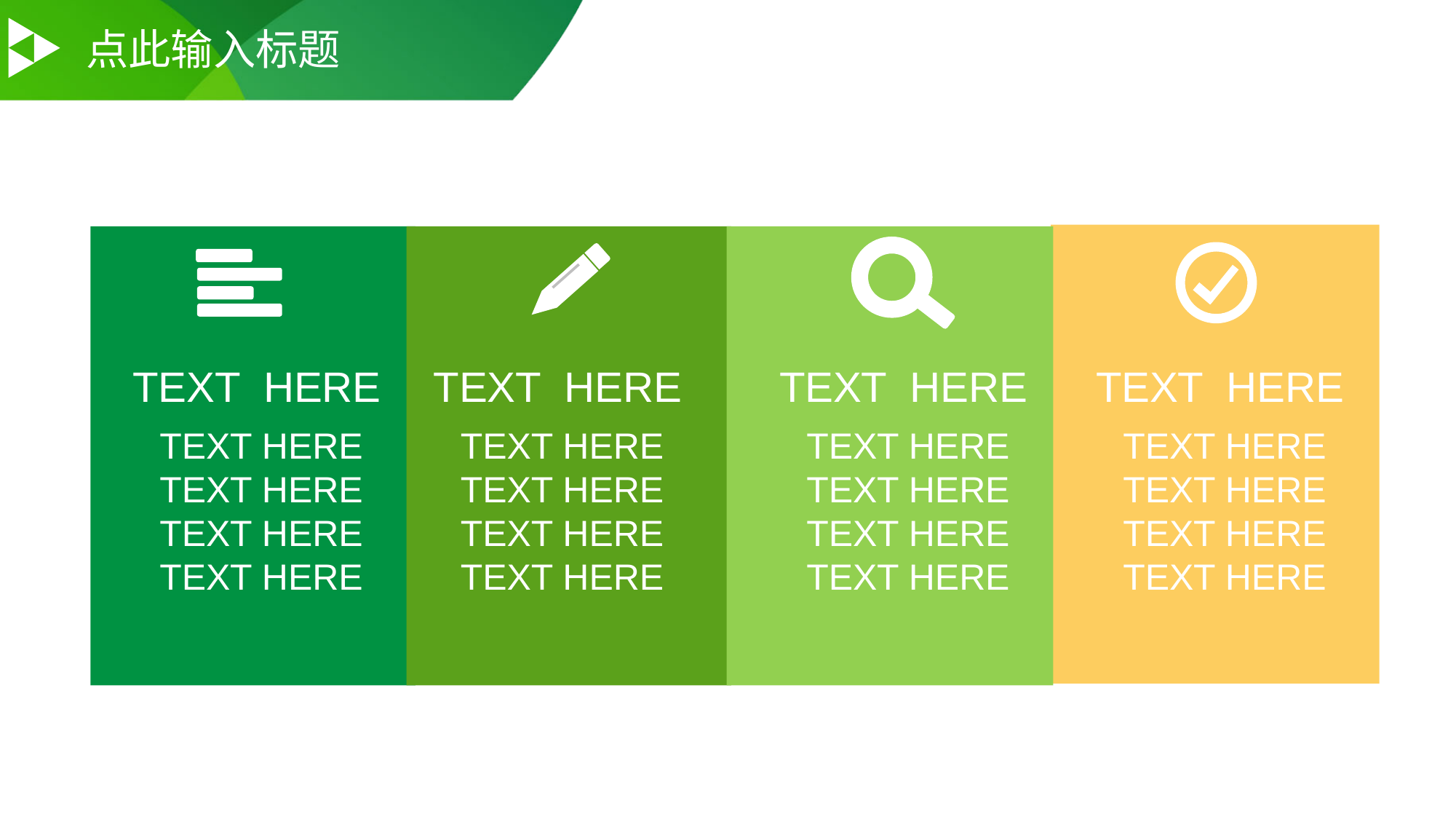

点此输入标题

TEXT  HERE
TEXT  HERE
TEXT  HERE
TEXT  HERE
TEXT HERE TEXT HERE
TEXT HERE TEXT HERE
TEXT HERE TEXT HERE
TEXT HERE TEXT HERE
TEXT HERE TEXT HERE
TEXT HERE TEXT HERE
TEXT HERE TEXT HERE
TEXT HERE TEXT HERE